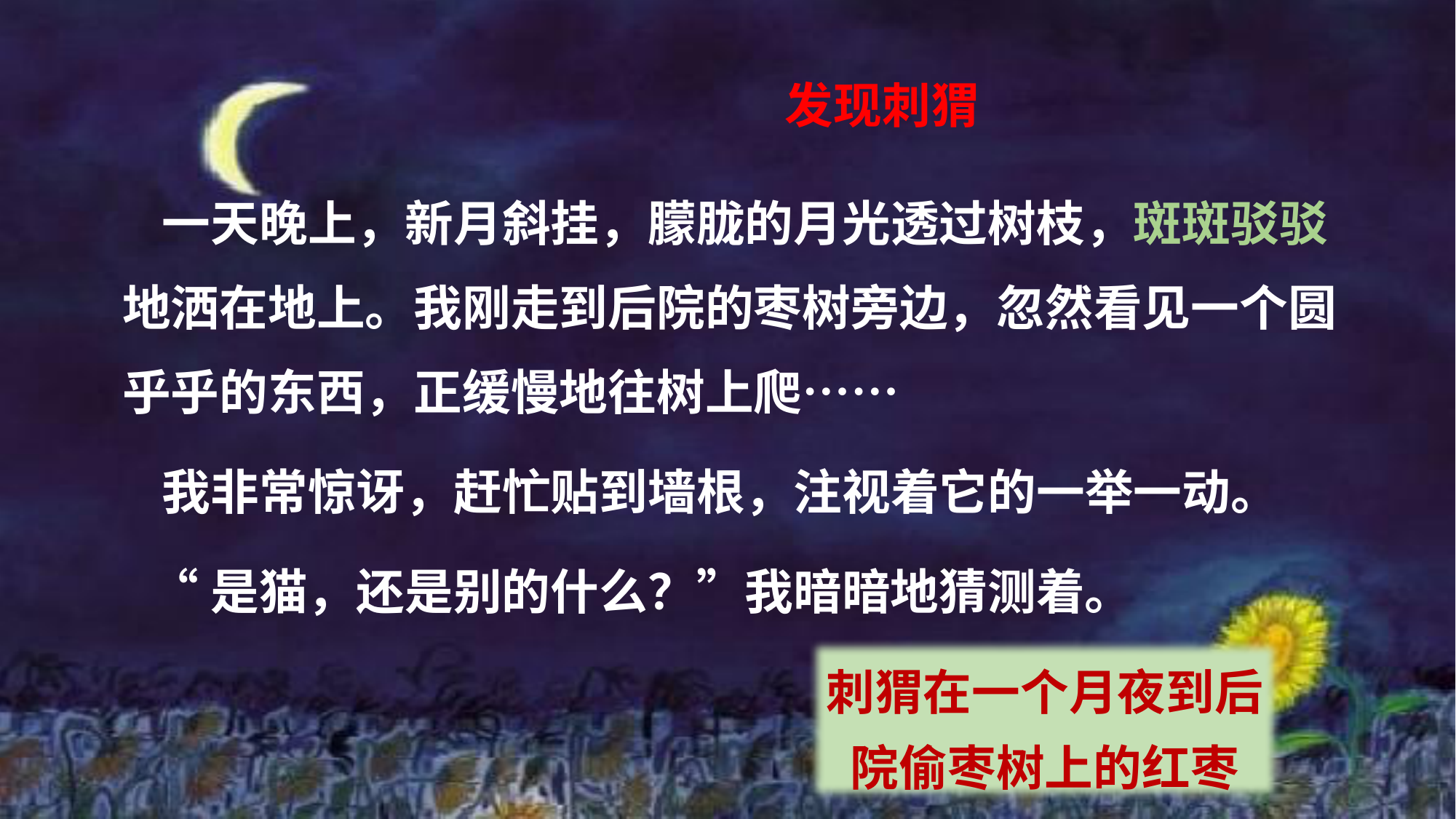

发现刺猬
     一天晚上，新月斜挂，朦胧的月光透过树枝，斑斑驳驳地洒在地上。我刚走到后院的枣树旁边，忽然看见一个圆乎乎的东西，正缓慢地往树上爬……
     我非常惊讶，赶忙贴到墙根，注视着它的一举一动。
     “是猫，还是别的什么？”我暗暗地猜测着。
刺猬在一个月夜到后院偷枣树上的红枣